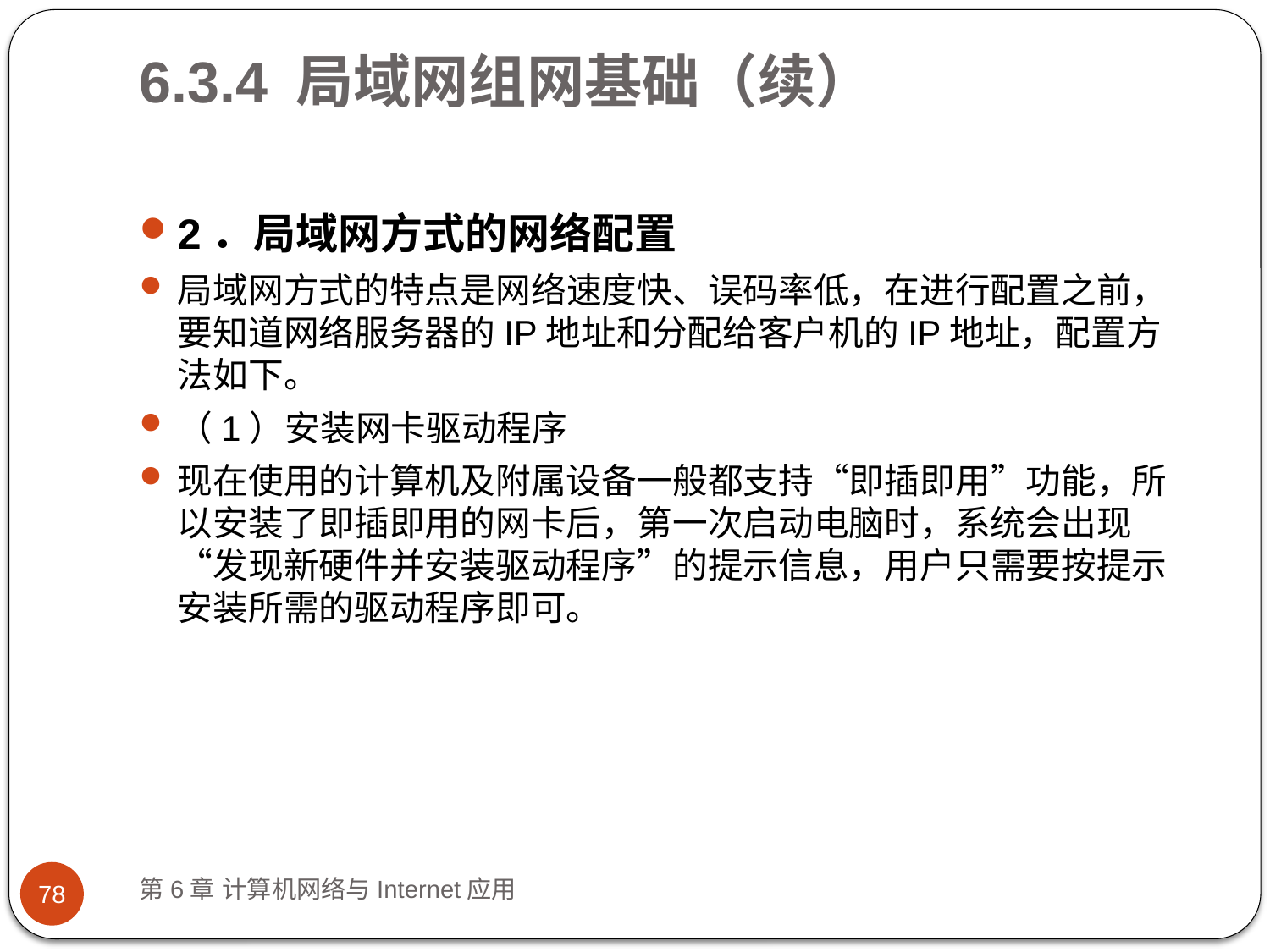

# 6.3.4 局域网组网基础（续）
2．局域网方式的网络配置
局域网方式的特点是网络速度快、误码率低，在进行配置之前，要知道网络服务器的IP地址和分配给客户机的IP地址，配置方法如下。
（1）安装网卡驱动程序
现在使用的计算机及附属设备一般都支持“即插即用”功能，所以安装了即插即用的网卡后，第一次启动电脑时，系统会出现“发现新硬件并安装驱动程序”的提示信息，用户只需要按提示安装所需的驱动程序即可。

第6章 计算机网络与Internet应用
78